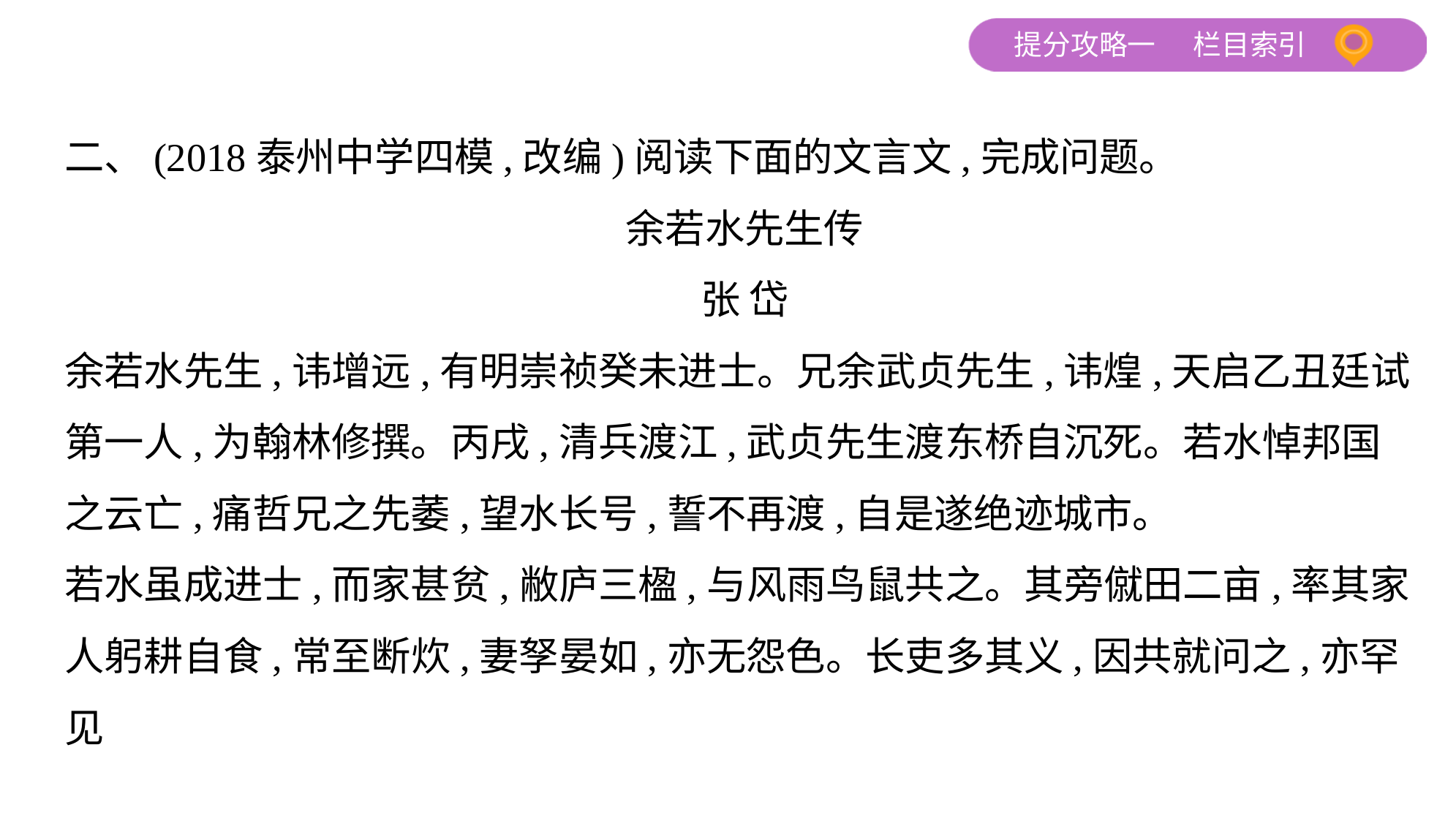

二、(2018泰州中学四模,改编)阅读下面的文言文,完成问题。
余若水先生传
张 岱
余若水先生,讳增远,有明崇祯癸未进士。兄余武贞先生,讳煌,天启乙丑廷试
第一人,为翰林修撰。丙戌,清兵渡江,武贞先生渡东桥自沉死。若水悼邦国
之云亡,痛哲兄之先萎,望水长号,誓不再渡,自是遂绝迹城市。
若水虽成进士,而家甚贫,敝庐三楹,与风雨鸟鼠共之。其旁僦田二亩,率其家
人躬耕自食,常至断炊,妻孥晏如,亦无怨色。长吏多其义,因共就问之,亦罕见